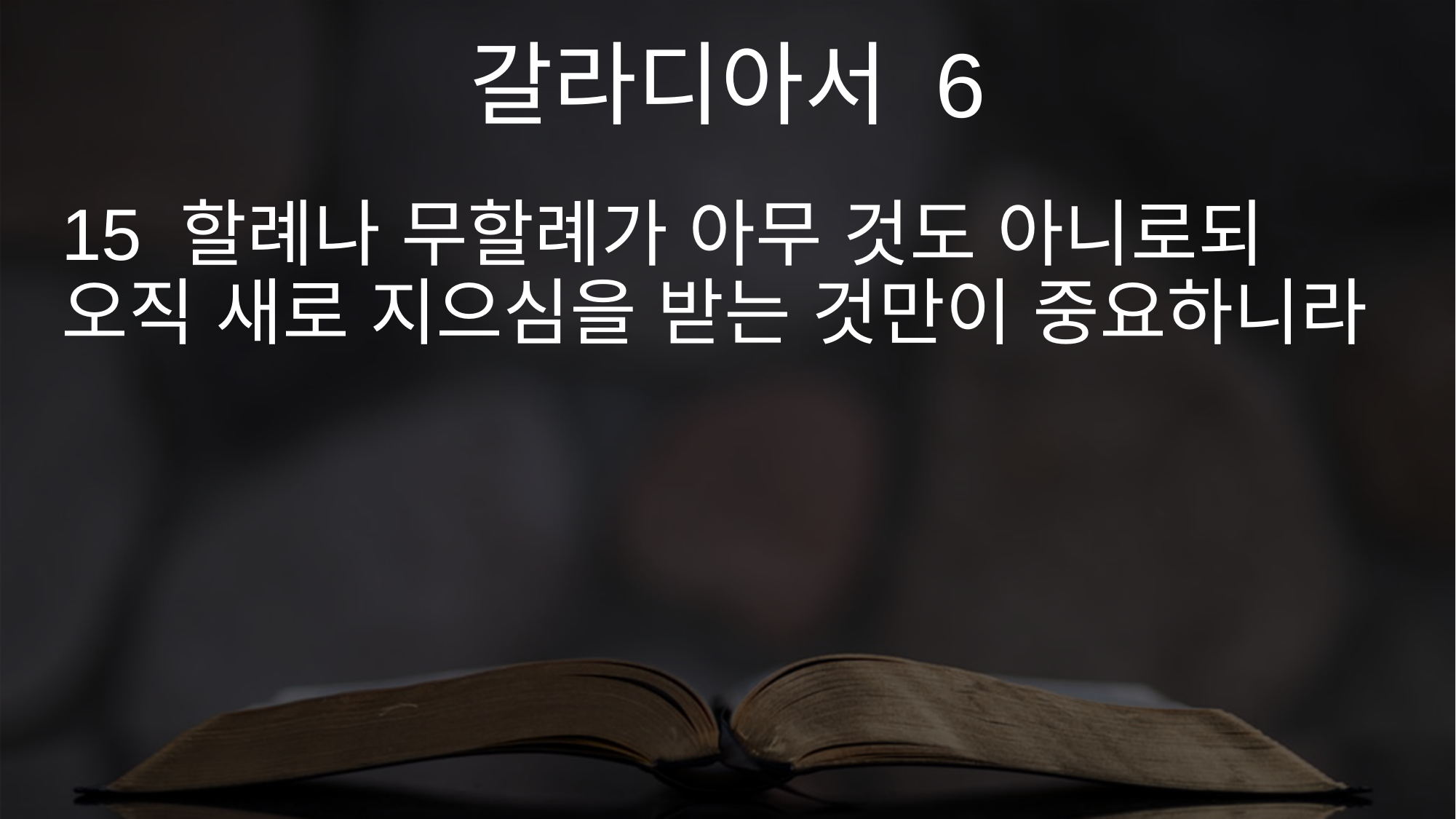

갈라디아서 6
15 할례나 무할례가 아무 것도 아니로되 오직 새로 지으심을 받는 것만이 중요하니라